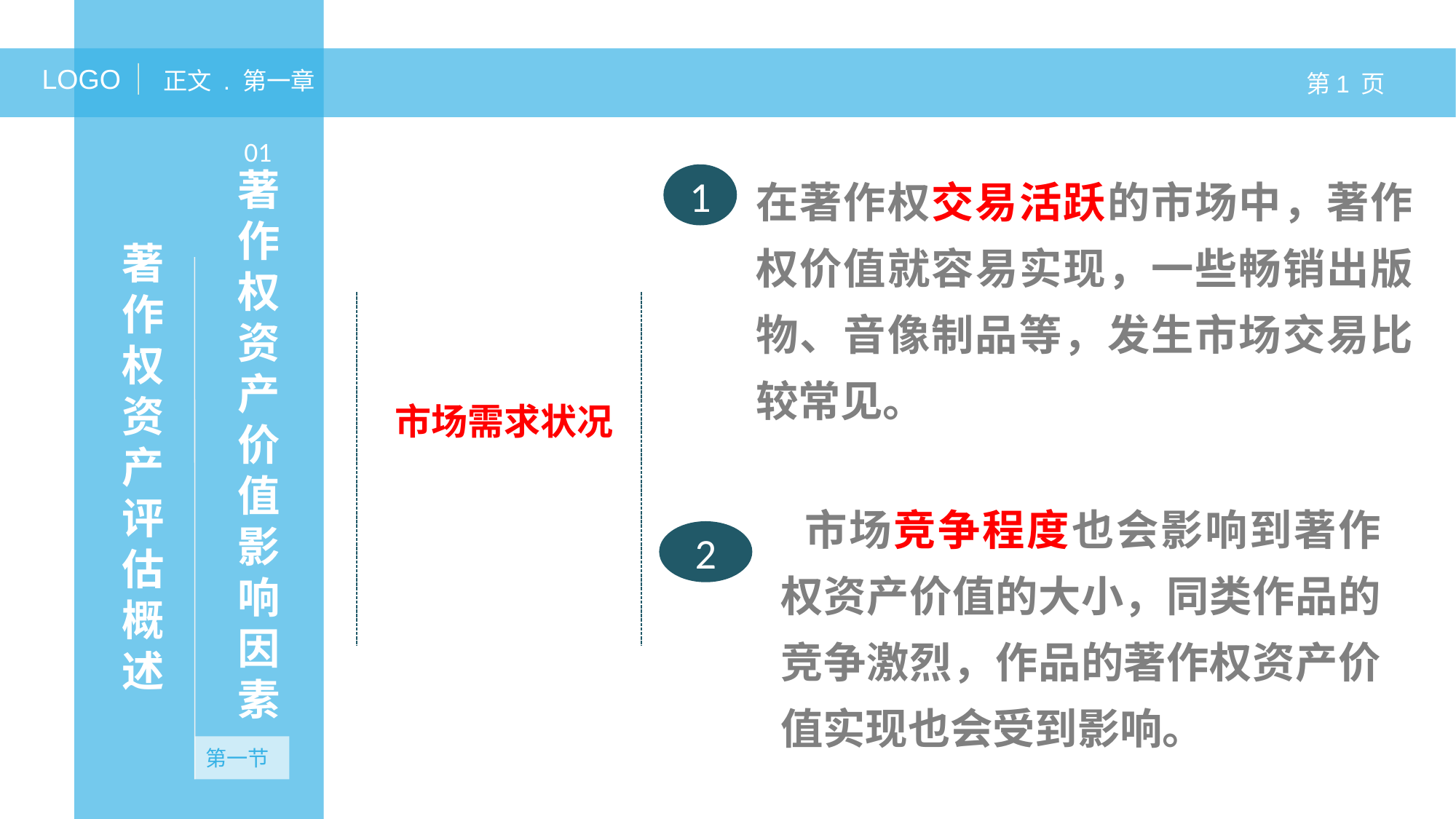

LOGO
正文 . 第一章

第1 页
01
在著作权交易活跃的市场中，著作权价值就容易实现，一些畅销出版物、音像制品等，发生市场交易比较常见。
著作权资产价值影响因素
1

著作权资产评估概述

市场需求状况
 市场竞争程度也会影响到著作权资产价值的大小，同类作品的竞争激烈，作品的著作权资产价值实现也会受到影响。
2
第一节